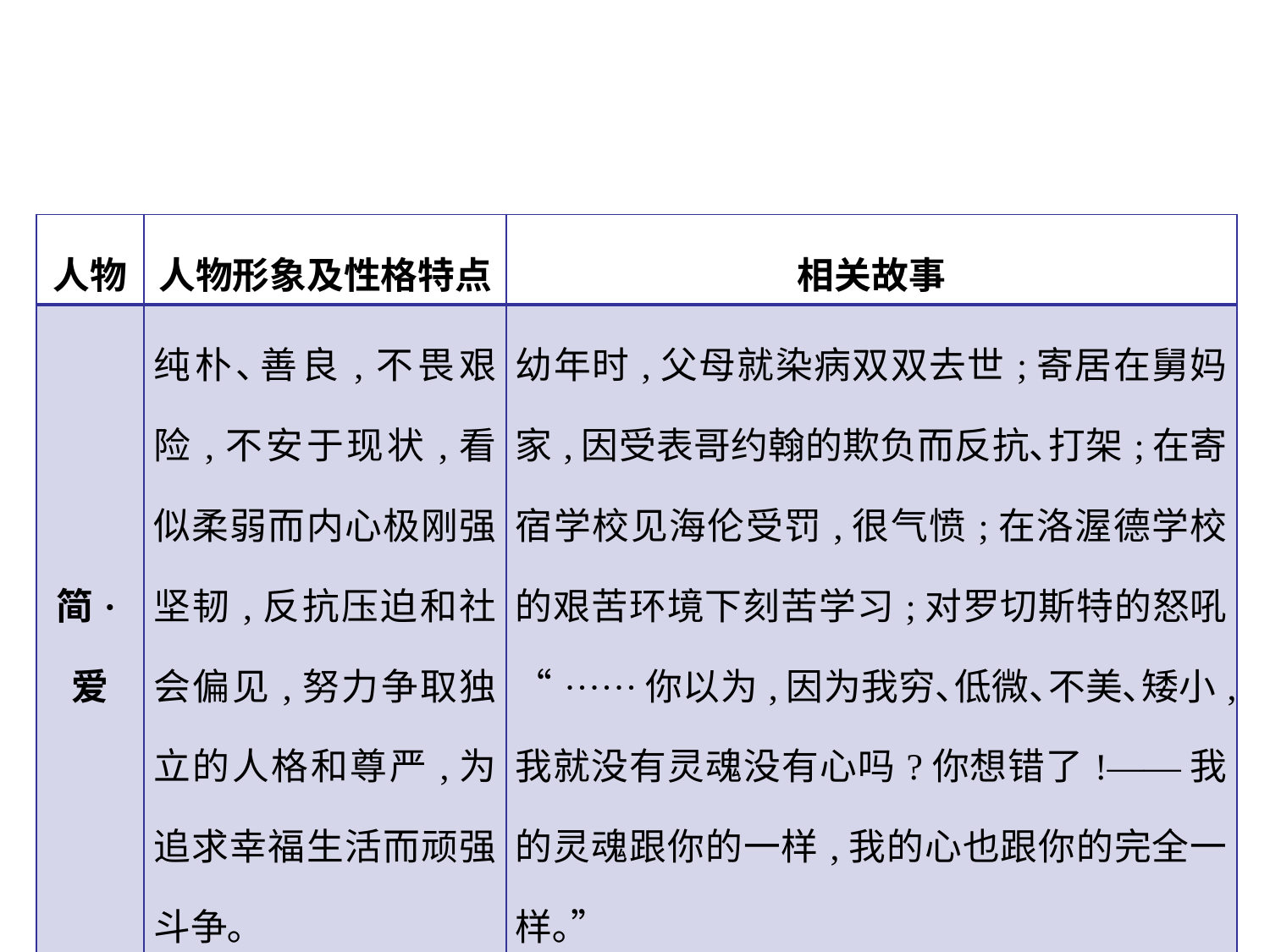

| 人物 | 人物形象及性格特点 | 相关故事 |
| --- | --- | --- |
| 简·爱 | 纯朴､善良,不畏艰险,不安于现状,看似柔弱而内心极刚强坚韧,反抗压迫和社会偏见,努力争取独立的人格和尊严,为追求幸福生活而顽强斗争｡ | 幼年时,父母就染病双双去世;寄居在舅妈家,因受表哥约翰的欺负而反抗､打架;在寄宿学校见海伦受罚,很气愤;在洛渥德学校的艰苦环境下刻苦学习;对罗切斯特的怒吼“······你以为,因为我穷､低微､不美､矮小,我就没有灵魂没有心吗?你想错了!——我的灵魂跟你的一样,我的心也跟你的完全一样｡” |